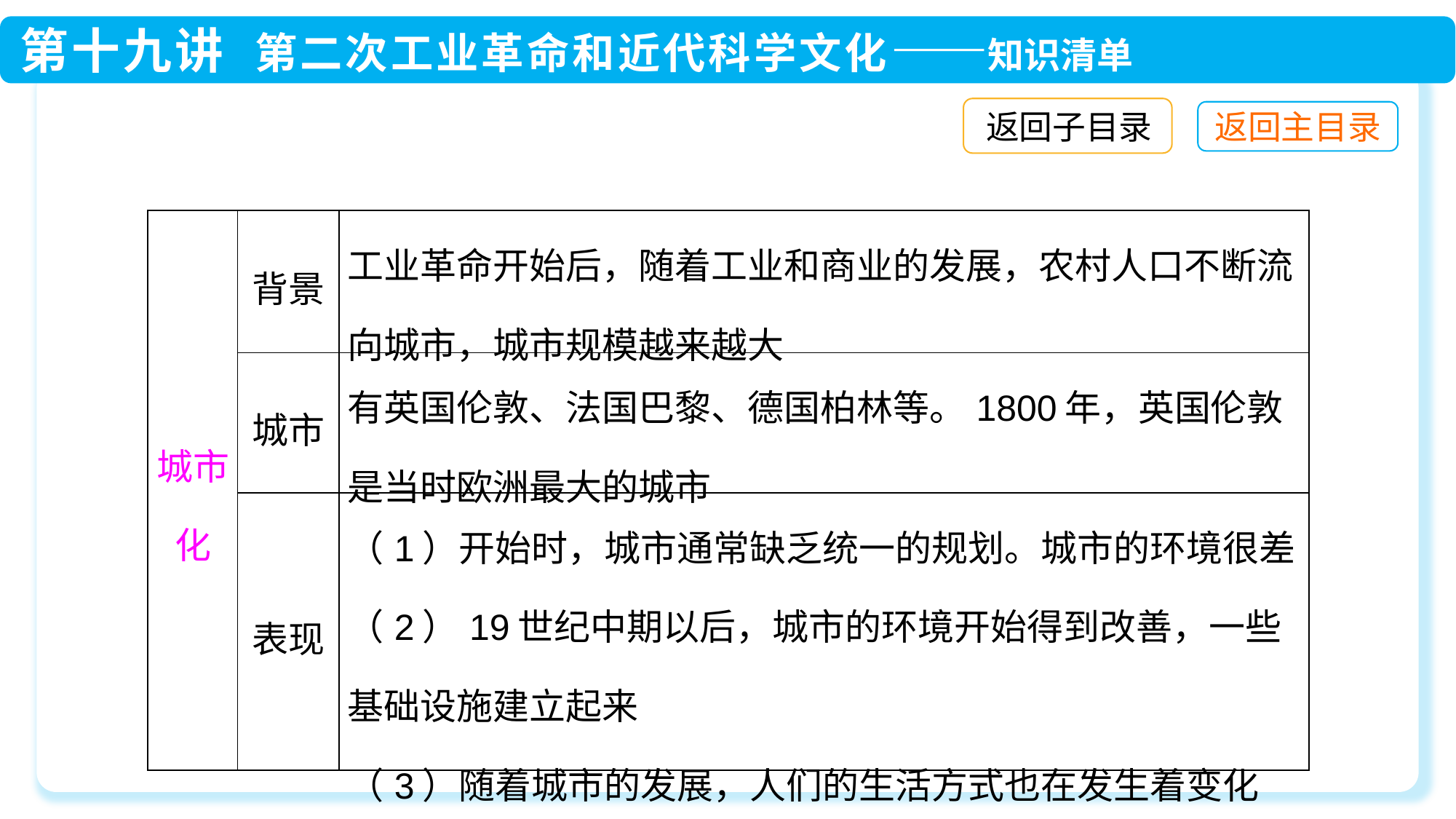

返回子目录
| 城市化 | 背景 | 工业革命开始后，随着工业和商业的发展，农村人口不断流向城市，城市规模越来越大 |
| --- | --- | --- |
|  | 城市 | 有英国伦敦、法国巴黎、德国柏林等。1800年，英国伦敦是当时欧洲最大的城市 |
|  | 表现 | （1）开始时，城市通常缺乏统一的规划。城市的环境很差 （2）19世纪中期以后，城市的环境开始得到改善，一些基础设施建立起来 （3）随着城市的发展，人们的生活方式也在发生着变化 |